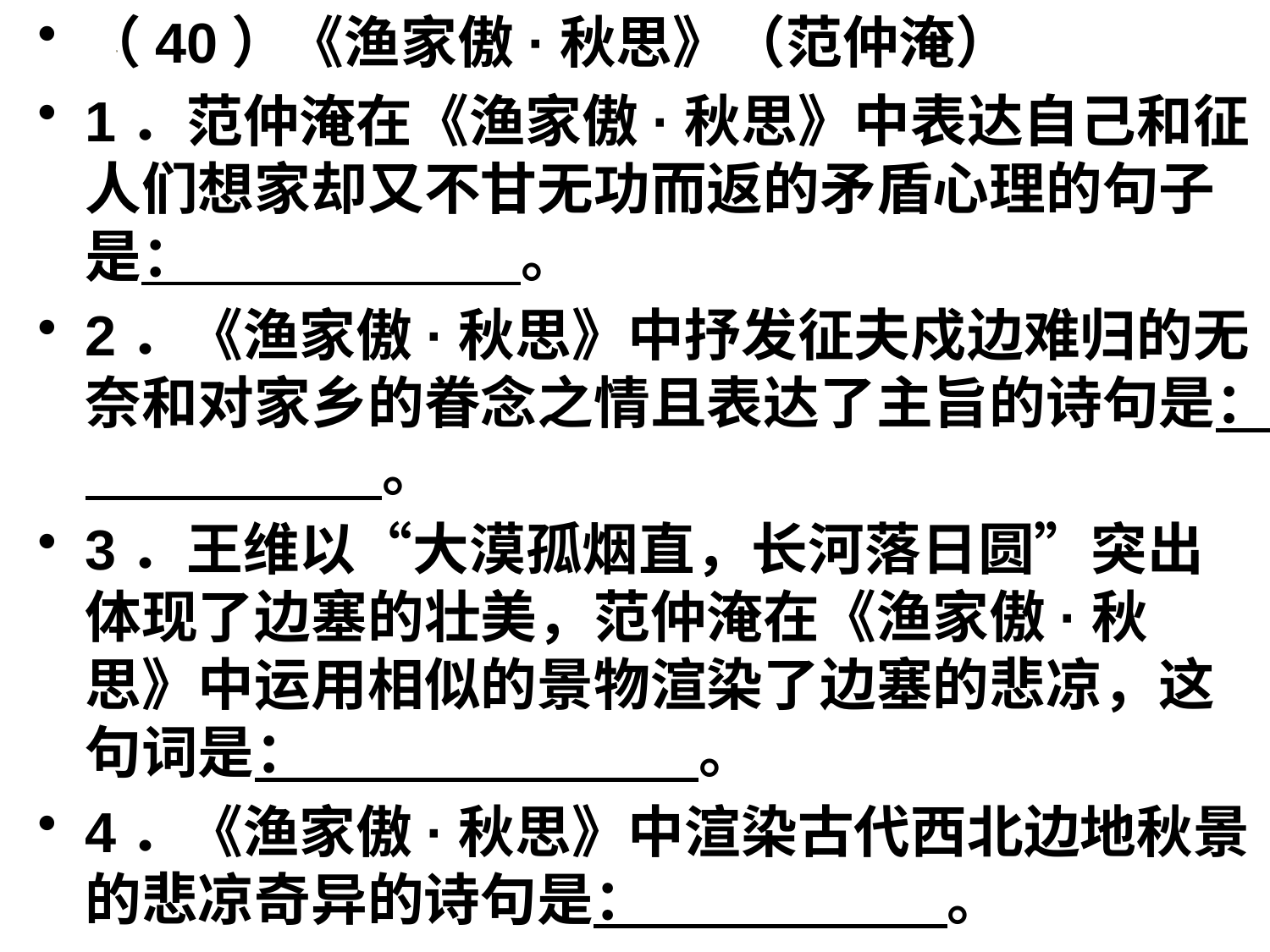

（40）《渔家傲·秋思》（范仲淹）
1．范仲淹在《渔家傲·秋思》中表达自己和征人们想家却又不甘无功而返的矛盾心理的句子是：                         。
2．《渔家傲·秋思》中抒发征夫戍边难归的无奈和对家乡的眷念之情且表达了主旨的诗句是：                       。
3．王维以“大漠孤烟直，长河落日圆”突出体现了边塞的壮美，范仲淹在《渔家傲·秋思》中运用相似的景物渲染了边塞的悲凉，这句词是：                              。
4．《渔家傲·秋思》中渲染古代西北边地秋景的悲凉奇异的诗句是：                       。
#